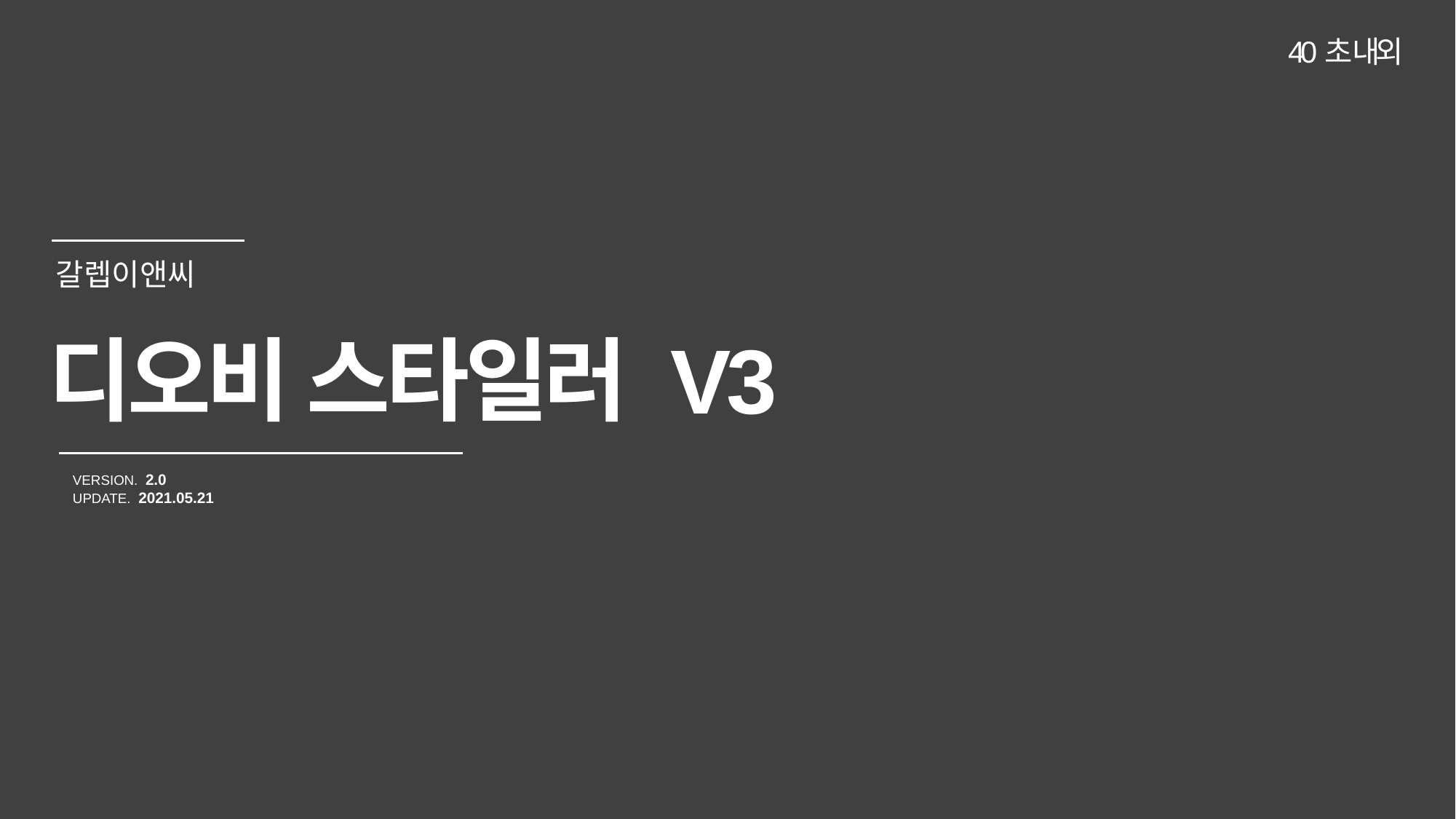

40초 내외
디오비 스타일러 V3
VERSION.  2.0
UPDATE.  2021.05.21

갈렙이앤씨